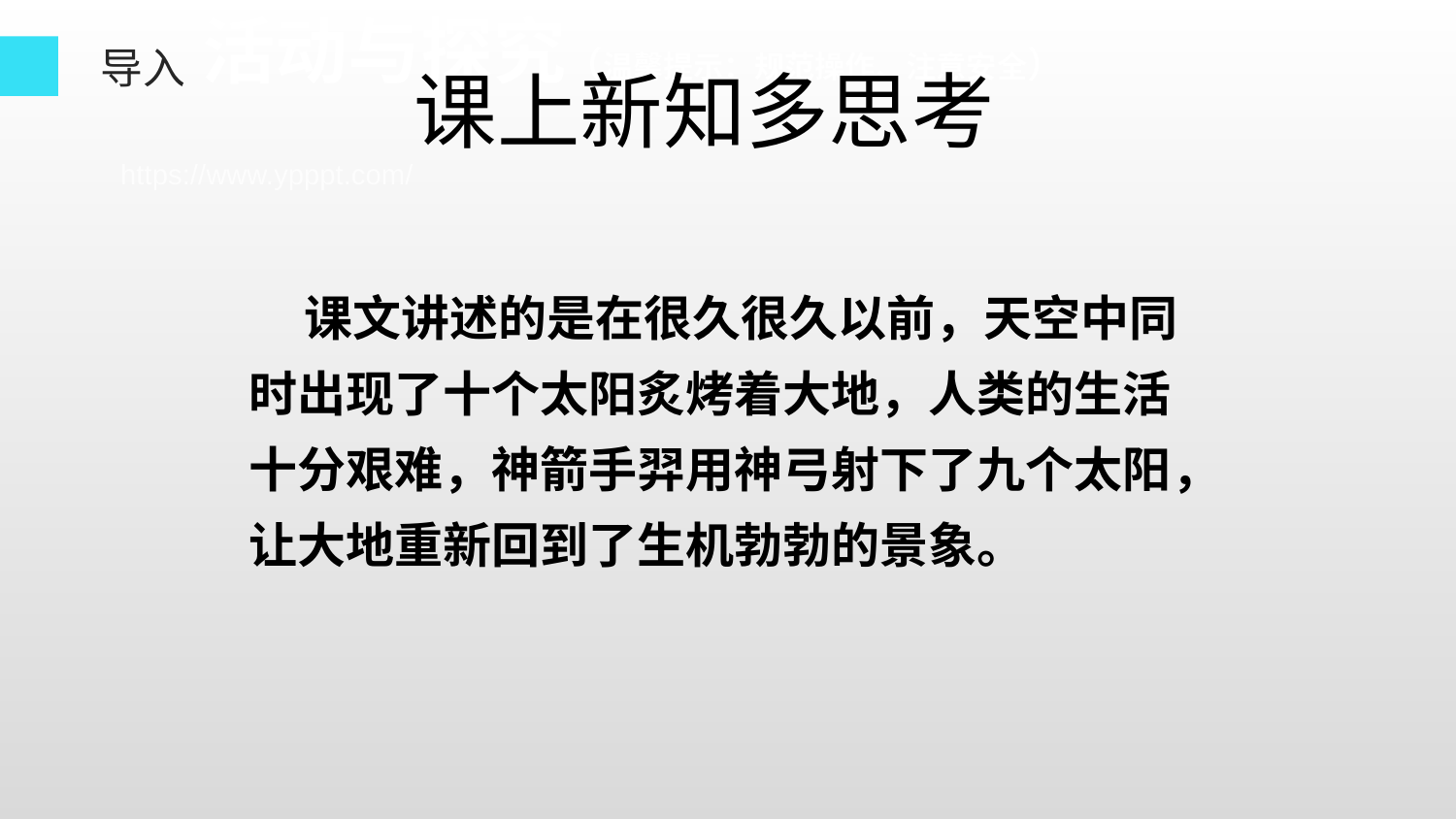

活动与探究（温馨提示：规范操作、注意安全）

导入
课上新知多思考
https://www.ypppt.com/
    课文讲述的是在很久很久以前，天空中同时出现了十个太阳炙烤着大地，人类的生活十分艰难，神箭手羿用神弓射下了九个太阳，让大地重新回到了生机勃勃的景象。